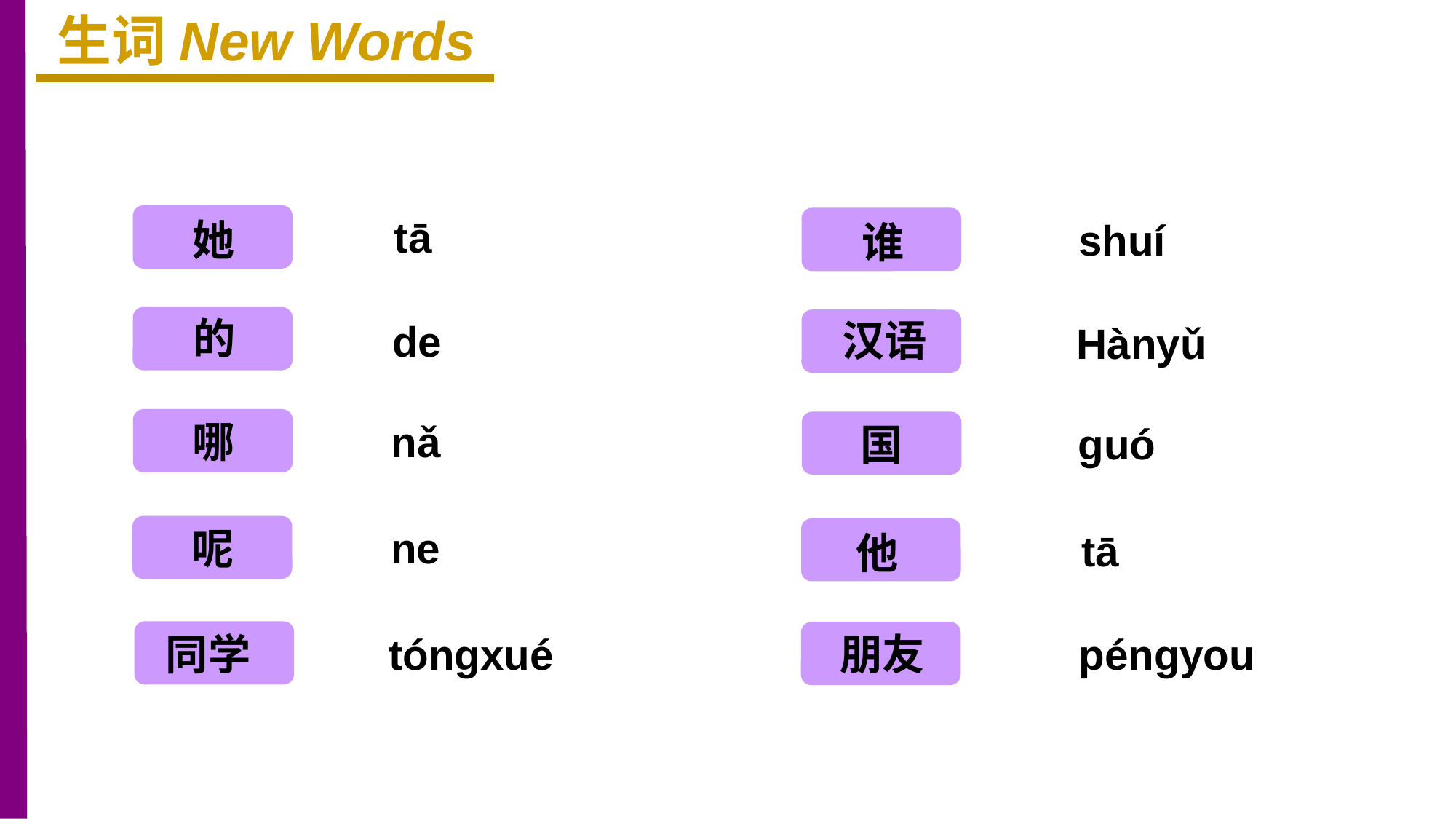

生词New Words

她
tā

谁
shuí
的

汉语

de
Hànyǔ

哪
nǎ

国
ɡuó

呢
ne

他
tā

同学
tónɡxué

朋友
pénɡyou